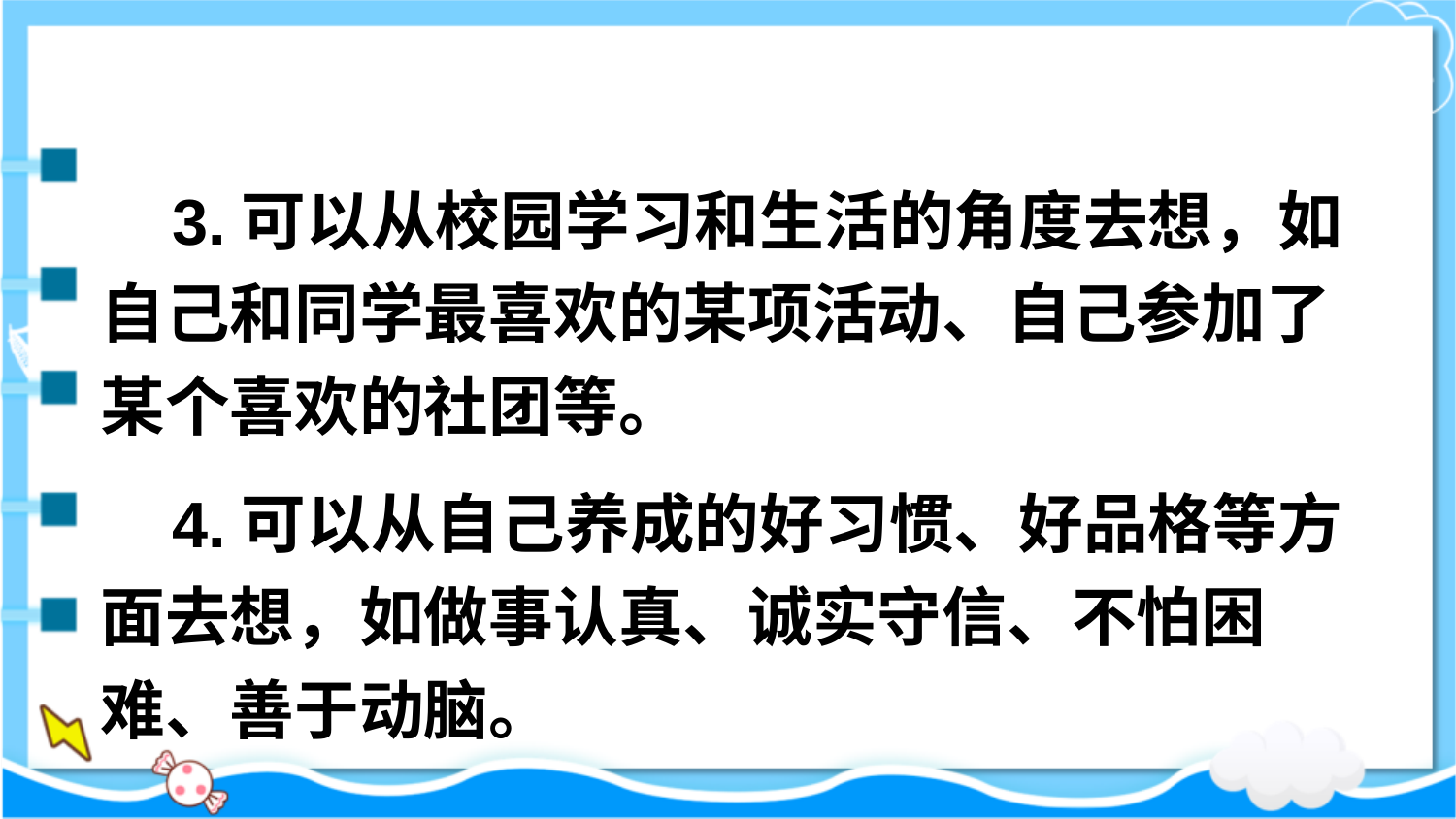

3.可以从校园学习和生活的角度去想，如自己和同学最喜欢的某项活动、自己参加了某个喜欢的社团等。
    4.可以从自己养成的好习惯、好品格等方面去想，如做事认真、诚实守信、不怕困难、善于动脑。